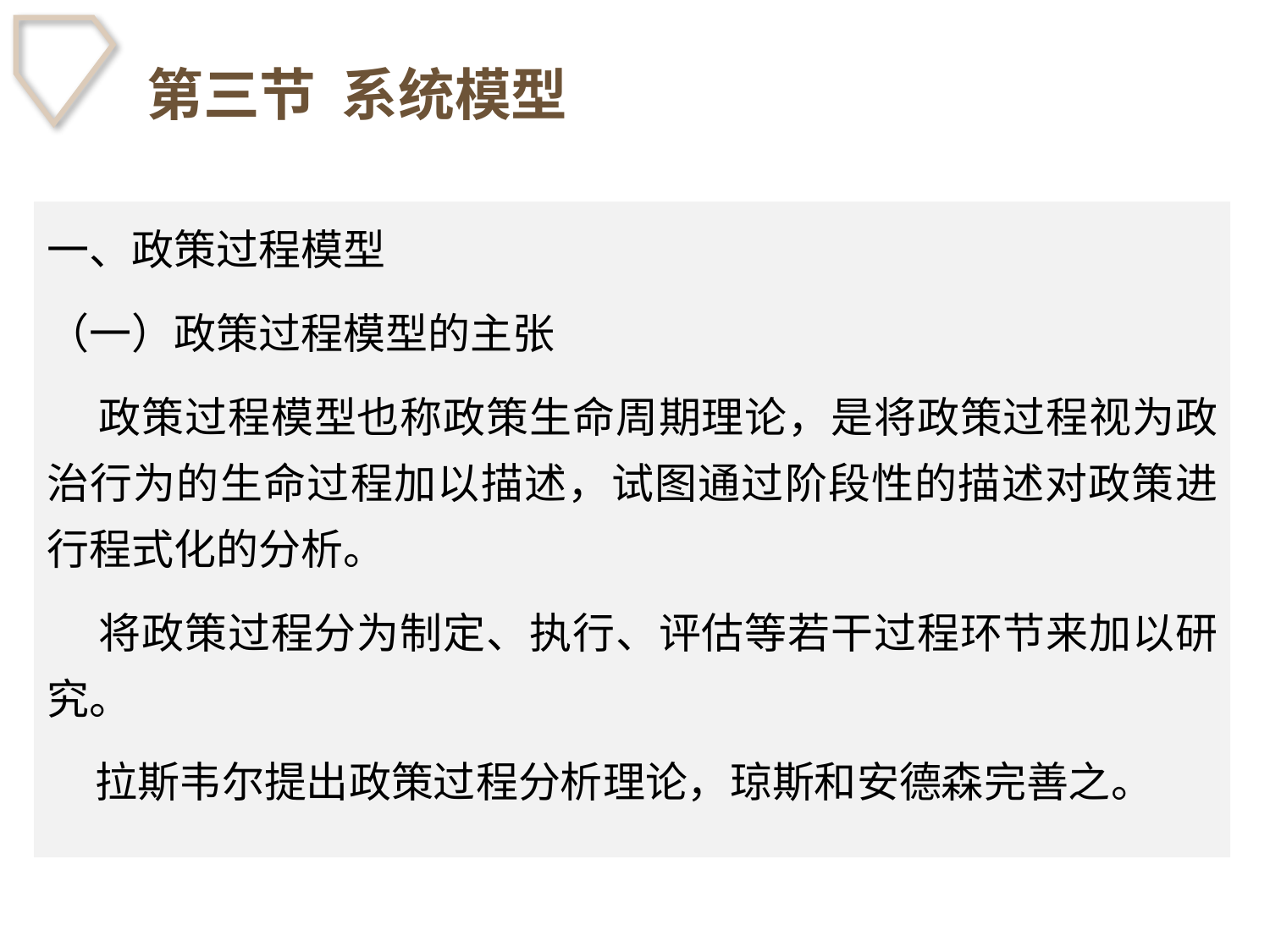

# 第三节  系统模型
一、政策过程模型
（一）政策过程模型的主张
    政策过程模型也称政策生命周期理论，是将政策过程视为政治行为的生命过程加以描述，试图通过阶段性的描述对政策进行程式化的分析。
    将政策过程分为制定、执行、评估等若干过程环节来加以研究。
    拉斯韦尔提出政策过程分析理论，琼斯和安德森完善之。